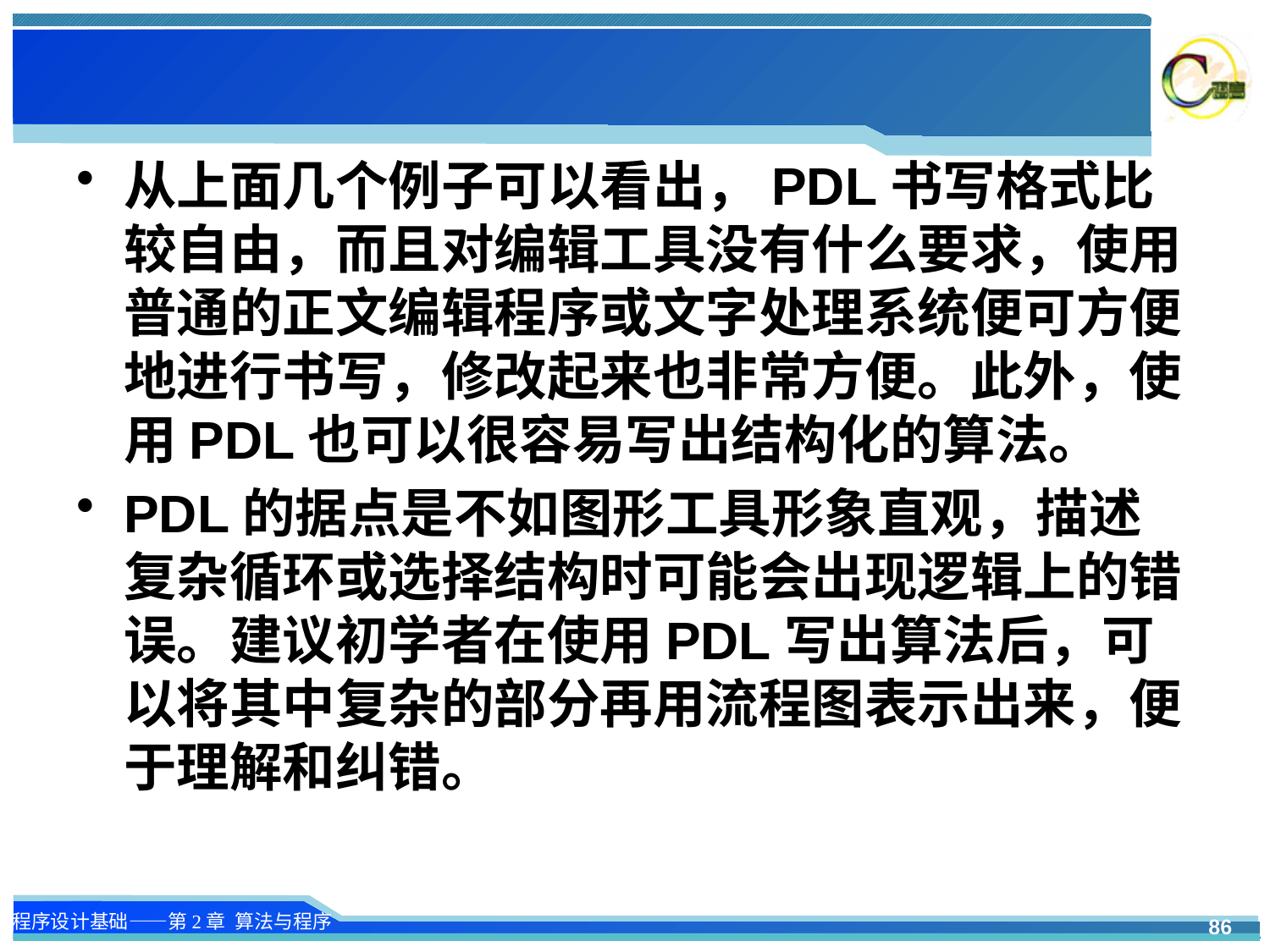

#
从上面几个例子可以看出，PDL书写格式比较自由，而且对编辑工具没有什么要求，使用普通的正文编辑程序或文字处理系统便可方便地进行书写，修改起来也非常方便。此外，使用PDL也可以很容易写出结构化的算法。
PDL的据点是不如图形工具形象直观，描述复杂循环或选择结构时可能会出现逻辑上的错误。建议初学者在使用PDL写出算法后，可以将其中复杂的部分再用流程图表示出来，便于理解和纠错。
86